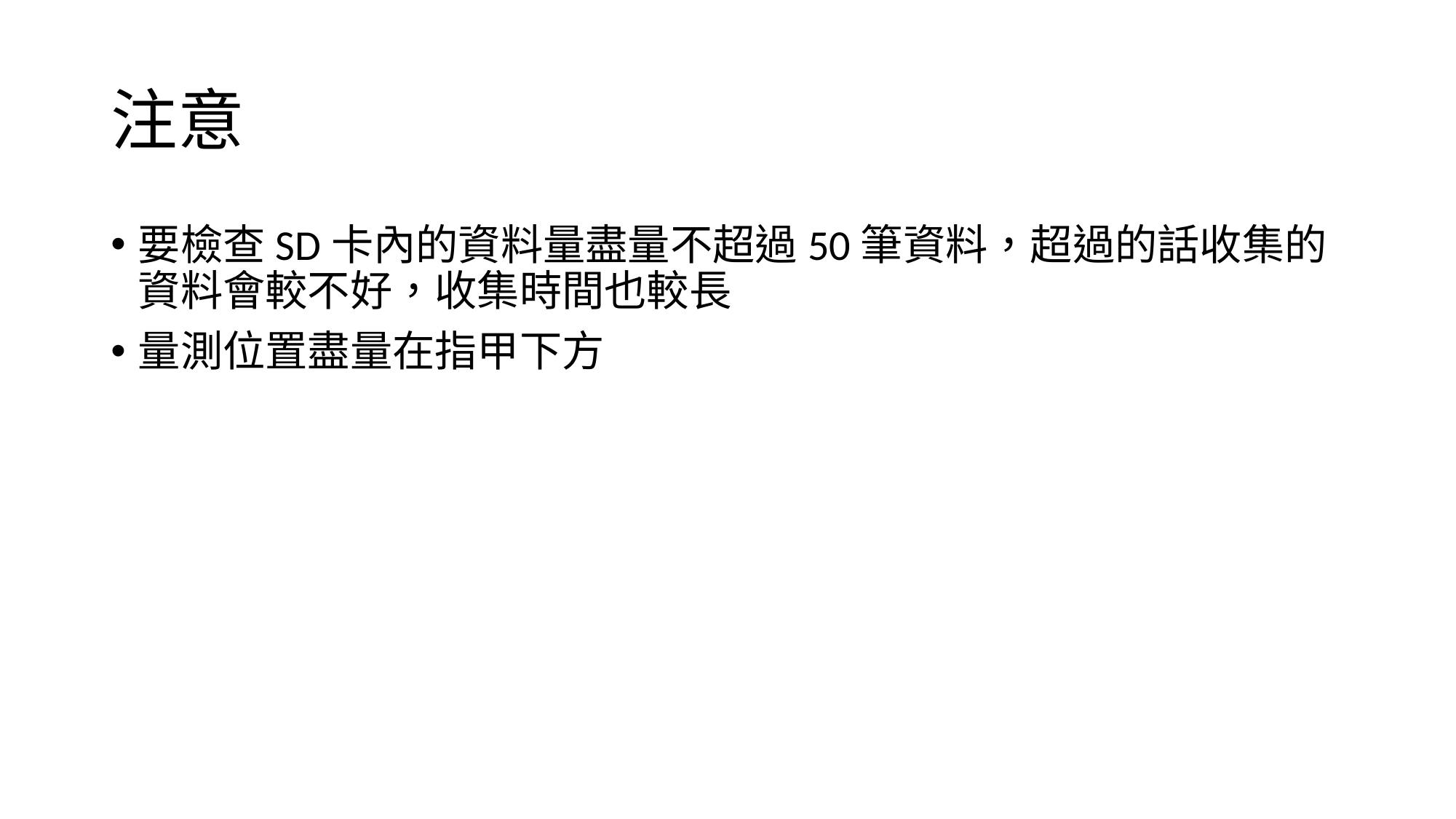

# 注意
要檢查SD卡內的資料量盡量不超過50筆資料，超過的話收集的資料會較不好，收集時間也較長
量測位置盡量在指甲下方